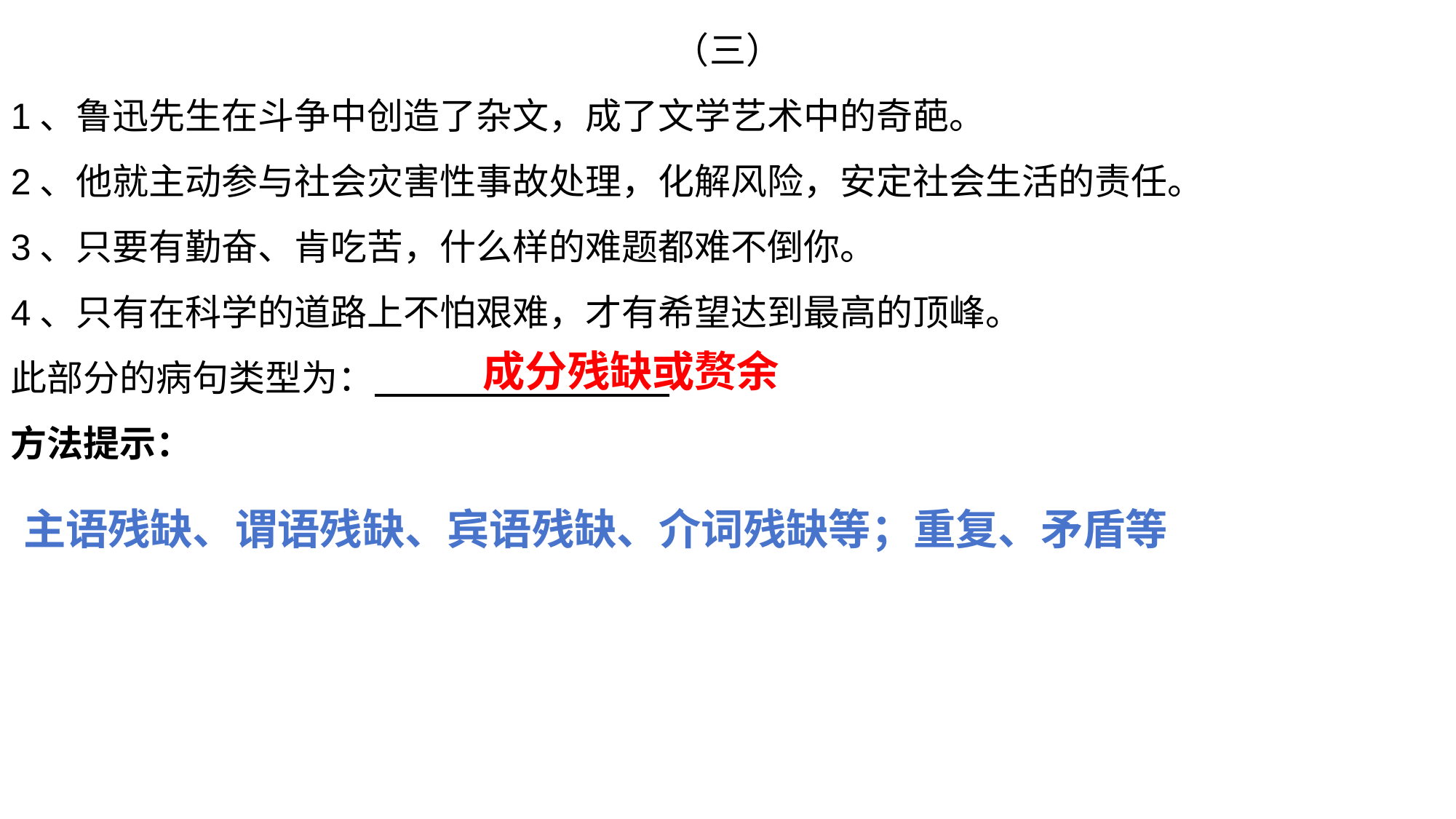

（三）
1、鲁迅先生在斗争中创造了杂文，成了文学艺术中的奇葩。
2、他就主动参与社会灾害性事故处理，化解风险，安定社会生活的责任。
3、只要有勤奋、肯吃苦，什么样的难题都难不倒你。
4、只有在科学的道路上不怕艰难，才有希望达到最高的顶峰。
此部分的病句类型为：
方法提示：
成分残缺或赘余
主语残缺、谓语残缺、宾语残缺、介词残缺等；重复、矛盾等